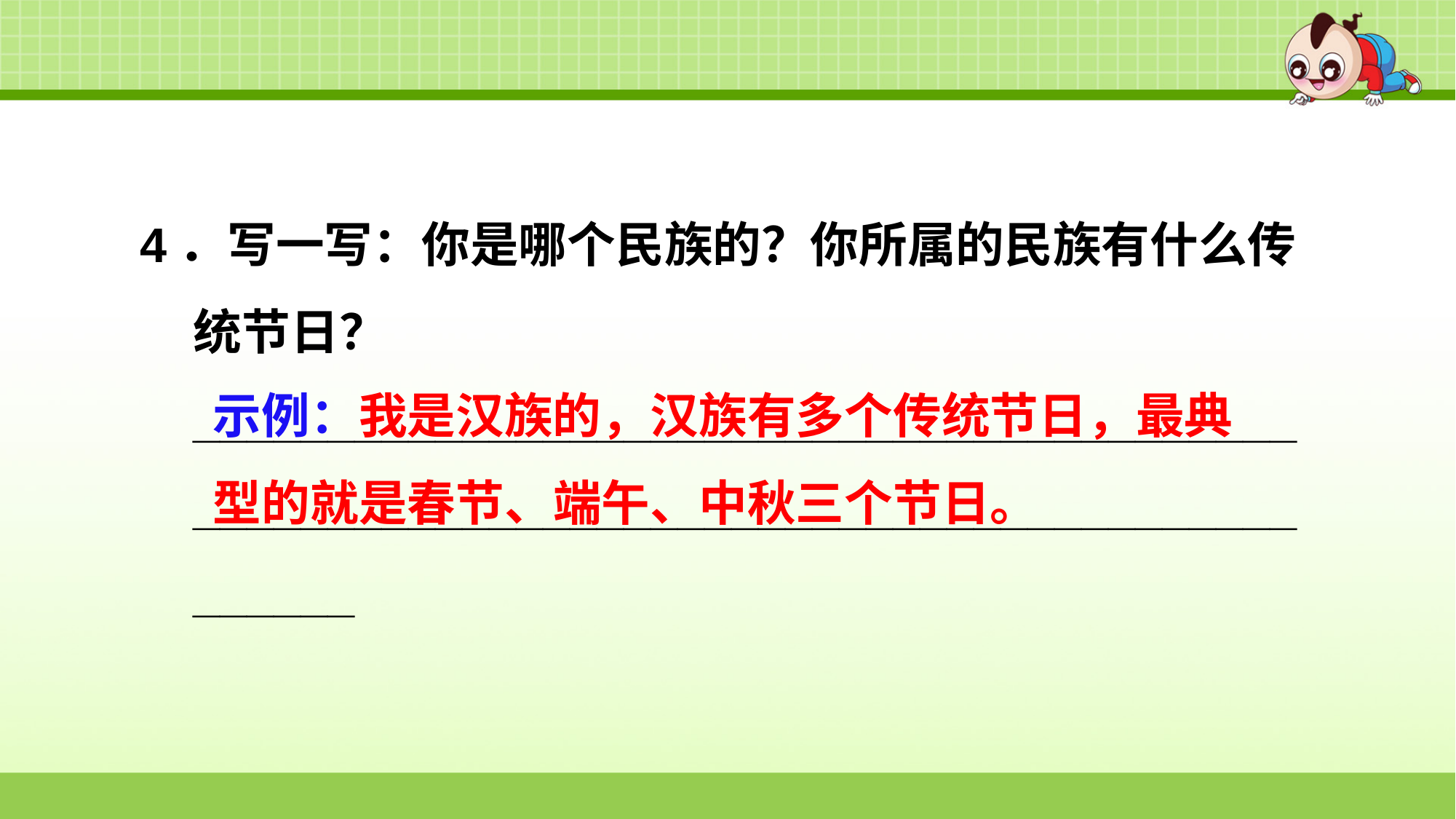

4．写一写：你是哪个民族的？你所属的民族有什么传统节日？
________________________________________________________________________________________
示例：我是汉族的，汉族有多个传统节日，最典型的就是春节、端午、中秋三个节日。